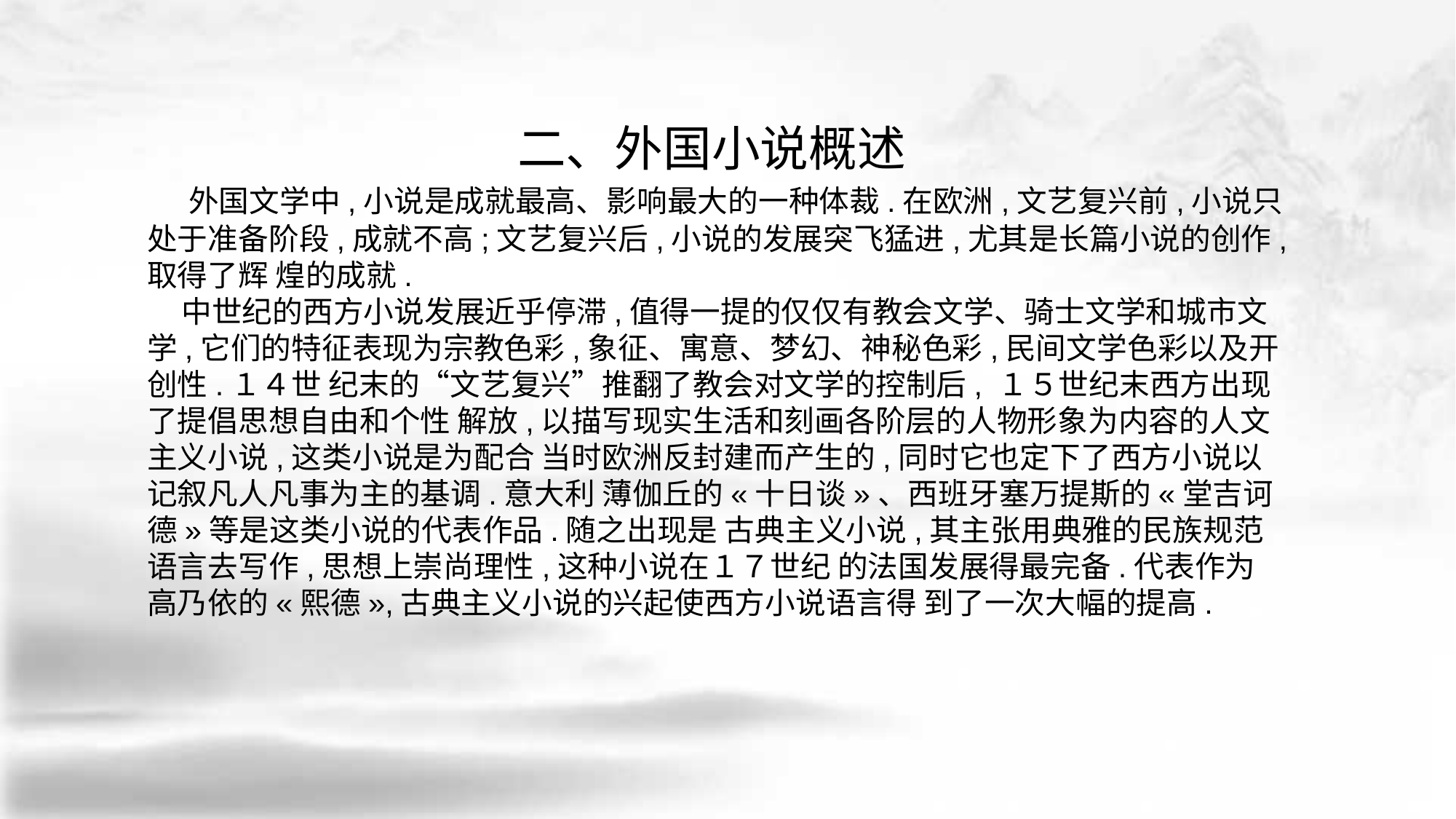

二、外国小说概述
    外国文学中,小说是成就最高、影响最大的一种体裁.在欧洲,文艺复兴前,小说只处于准备阶段,成就不高;文艺复兴后,小说的发展突飞猛进,尤其是长篇小说的创作,取得了辉 煌的成就.
    中世纪的西方小说发展近乎停滞,值得一提的仅仅有教会文学、骑士文学和城市文学,它们的特征表现为宗教色彩,象征、寓意、梦幻、神秘色彩,民间文学色彩以及开创性.１４世 纪末的“文艺复兴”推翻了教会对文学的控制后, １５世纪末西方出现了提倡思想自由和个性 解放,以描写现实生活和刻画各阶层的人物形象为内容的人文主义小说,这类小说是为配合 当时欧洲反封建而产生的,同时它也定下了西方小说以记叙凡人凡事为主的基调.意大利 薄伽丘的«十日谈»、西班牙塞万提斯的«堂吉诃德»等是这类小说的代表作品.随之出现是 古典主义小说,其主张用典雅的民族规范语言去写作,思想上崇尚理性,这种小说在１７世纪 的法国发展得最完备.代表作为高乃依的«熙德»,古典主义小说的兴起使西方小说语言得 到了一次大幅的提高.